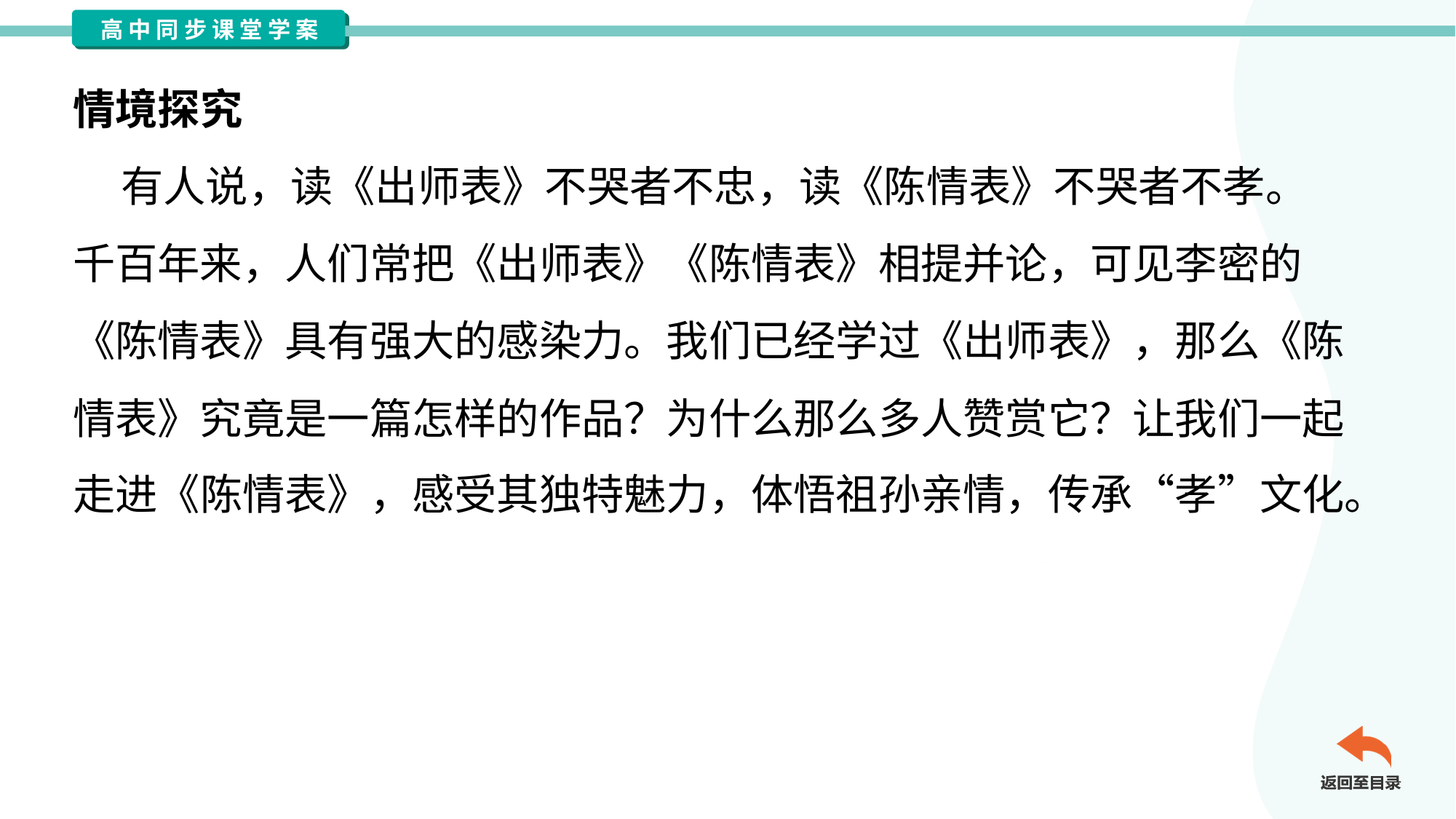

情境探究
    有人说，读《出师表》不哭者不忠，读《陈情表》不哭者不孝。
千百年来，人们常把《出师表》《陈情表》相提并论，可见李密的
《陈情表》具有强大的感染力。我们已经学过《出师表》，那么《陈
情表》究竟是一篇怎样的作品？为什么那么多人赞赏它？让我们一起
走进《陈情表》，感受其独特魅力，体悟祖孙亲情，传承“孝”文化。